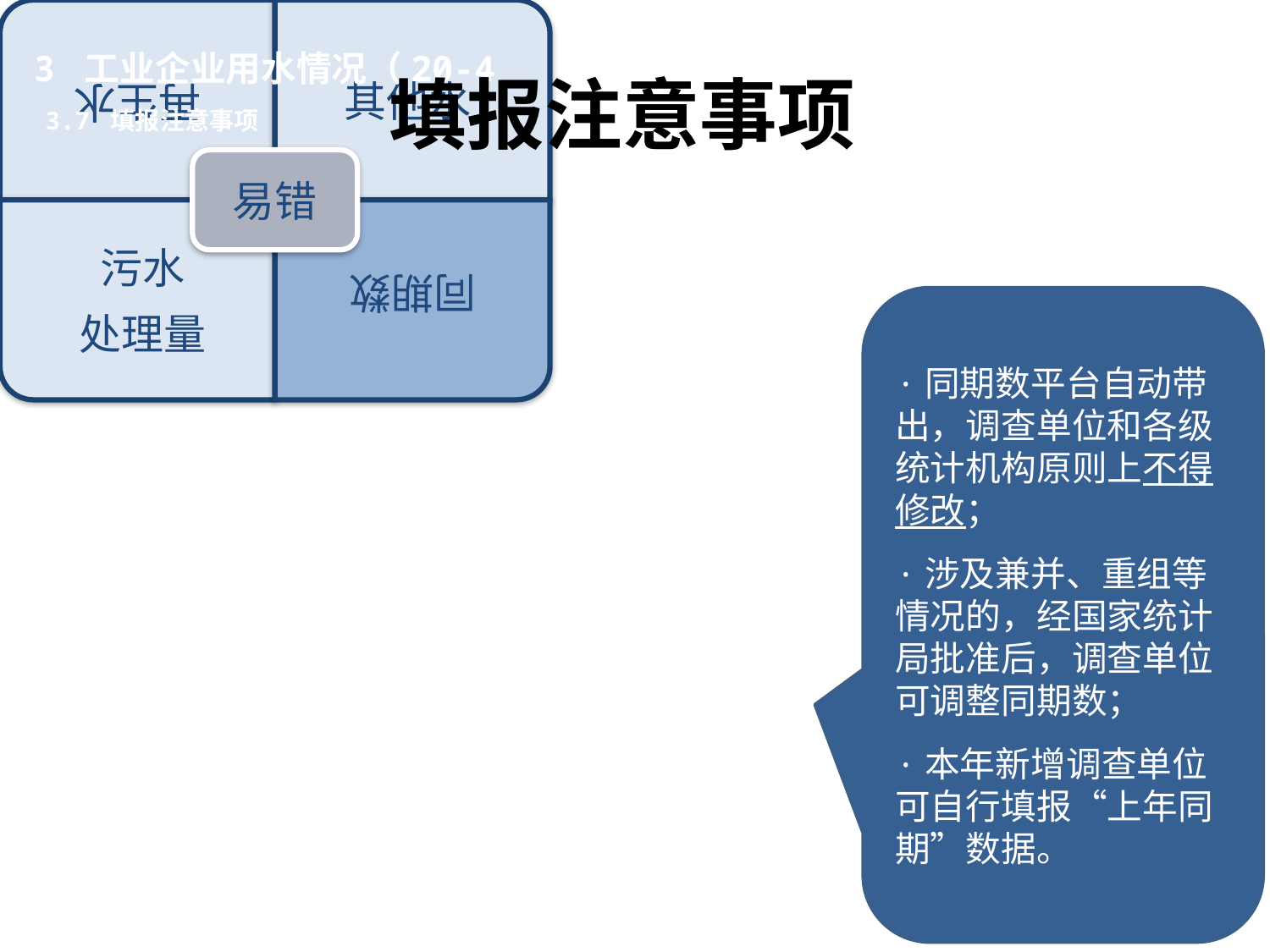

3 工业企业用水情况（20-4
填报注意事项
3.7 填报注意事项
·同期数平台自动带出，调查单位和各级统计机构原则上不得修改；
·涉及兼并、重组等情况的，经国家统计局批准后，调查单位可调整同期数；
·本年新增调查单位可自行填报“上年同期”数据。
再生水
其他水
污水
处理量
同期数
易错